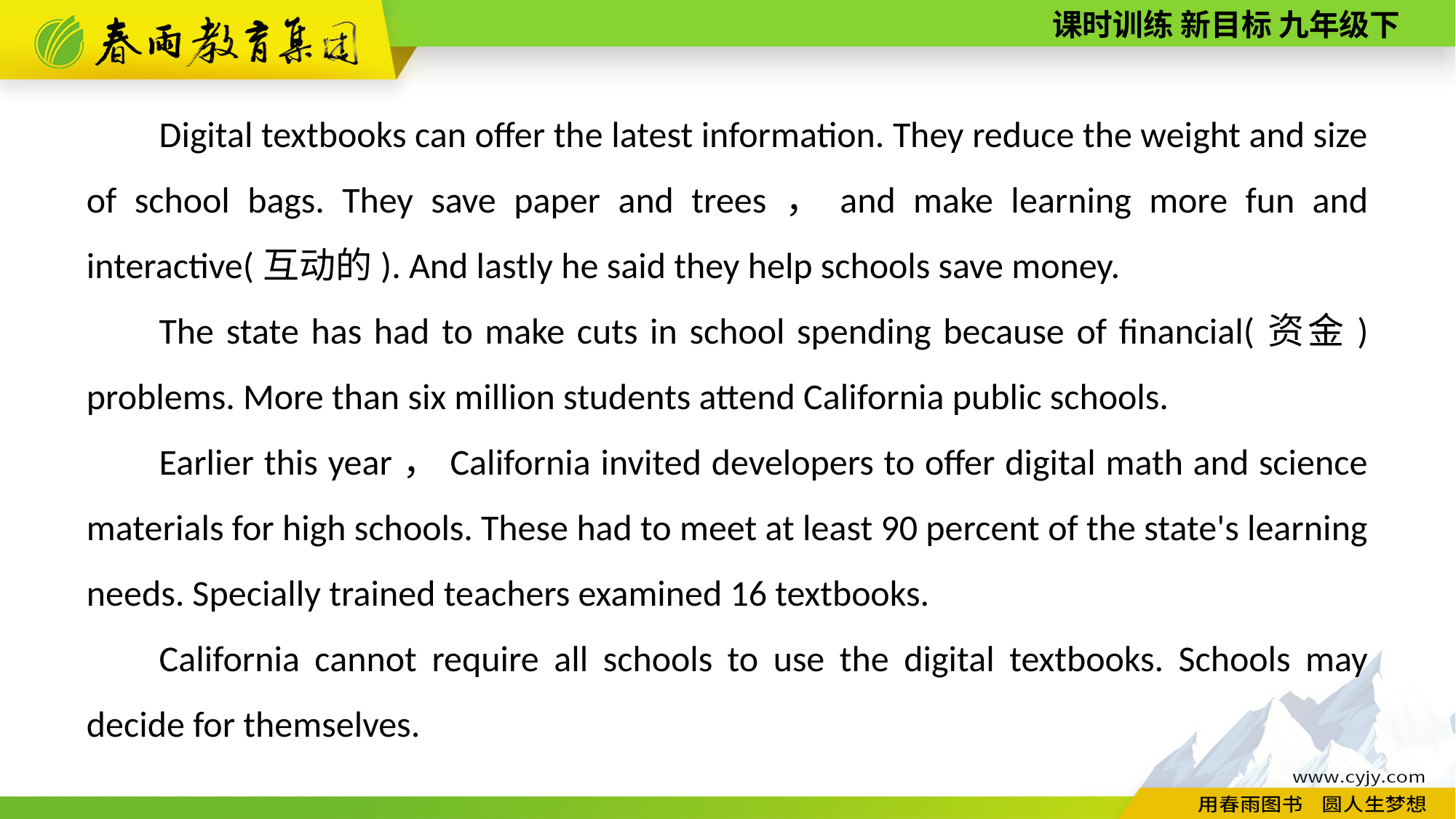

Digital textbooks can offer the latest information. They reduce the weight and size of school bags. They save paper and trees，and make learning more fun and interactive(互动的). And lastly he said they help schools save money.
The state has had to make cuts in school spending because of financial(资金) problems. More than six million students attend California public schools.
Earlier this year，California invited developers to offer digital math and science materials for high schools. These had to meet at least 90 percent of the state's learning needs. Specially trained teachers examined 16 textbooks.
California cannot require all schools to use the digital textbooks. Schools may decide for themselves.